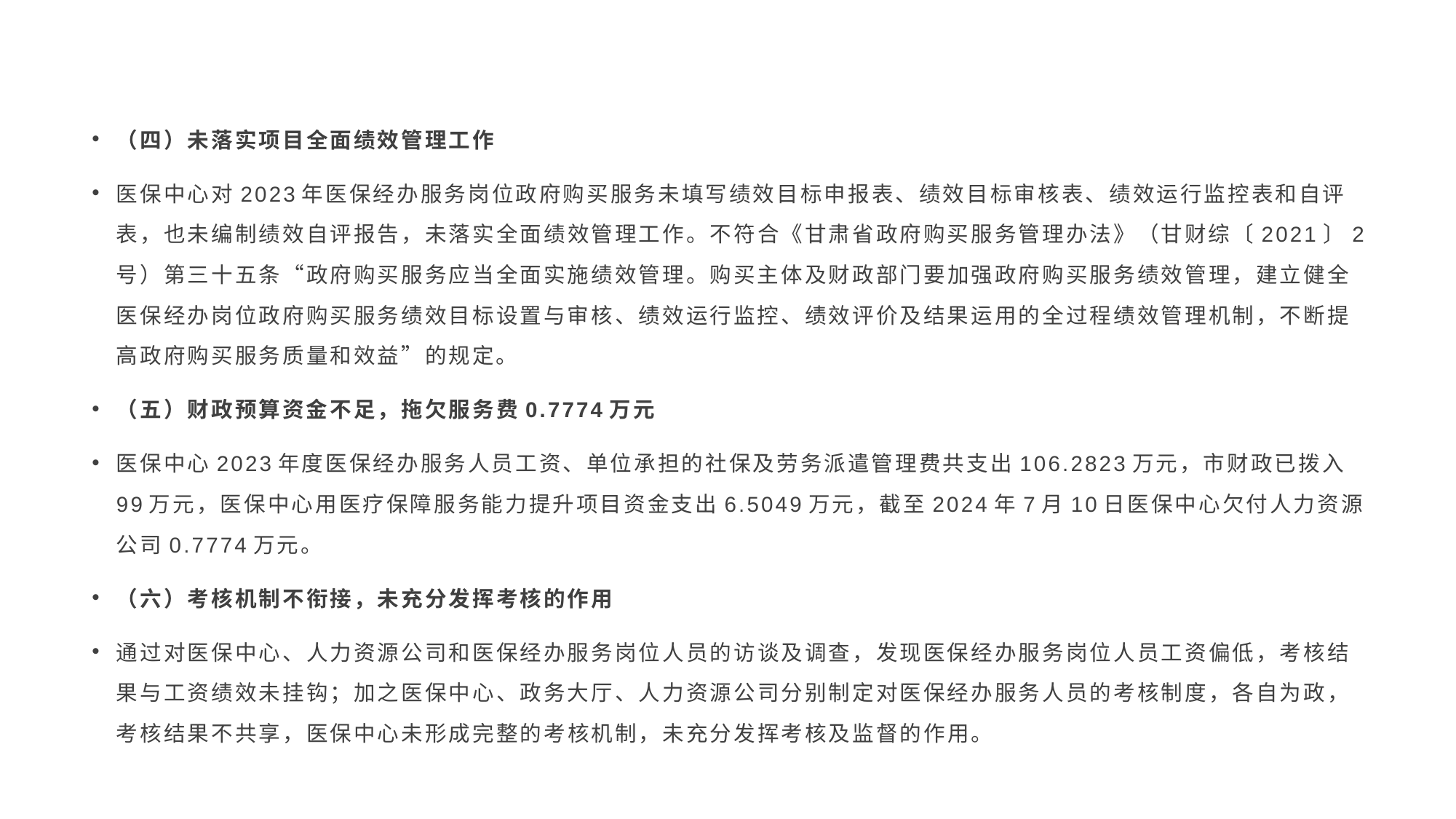

（四）未落实项目全面绩效管理工作
医保中心对2023年医保经办服务岗位政府购买服务未填写绩效目标申报表、绩效目标审核表、绩效运行监控表和自评表，也未编制绩效自评报告，未落实全面绩效管理工作。不符合《甘肃省政府购买服务管理办法》（甘财综〔2021〕2号）第三十五条“政府购买服务应当全面实施绩效管理。购买主体及财政部门要加强政府购买服务绩效管理，建立健全医保经办岗位政府购买服务绩效目标设置与审核、绩效运行监控、绩效评价及结果运用的全过程绩效管理机制，不断提高政府购买服务质量和效益”的规定。
（五）财政预算资金不足，拖欠服务费0.7774万元
医保中心2023年度医保经办服务人员工资、单位承担的社保及劳务派遣管理费共支出106.2823万元，市财政已拨入99万元，医保中心用医疗保障服务能力提升项目资金支出6.5049万元，截至2024年7月10日医保中心欠付人力资源公司0.7774万元。
（六）考核机制不衔接，未充分发挥考核的作用
通过对医保中心、人力资源公司和医保经办服务岗位人员的访谈及调查，发现医保经办服务岗位人员工资偏低，考核结果与工资绩效未挂钩；加之医保中心、政务大厅、人力资源公司分别制定对医保经办服务人员的考核制度，各自为政，考核结果不共享，医保中心未形成完整的考核机制，未充分发挥考核及监督的作用。